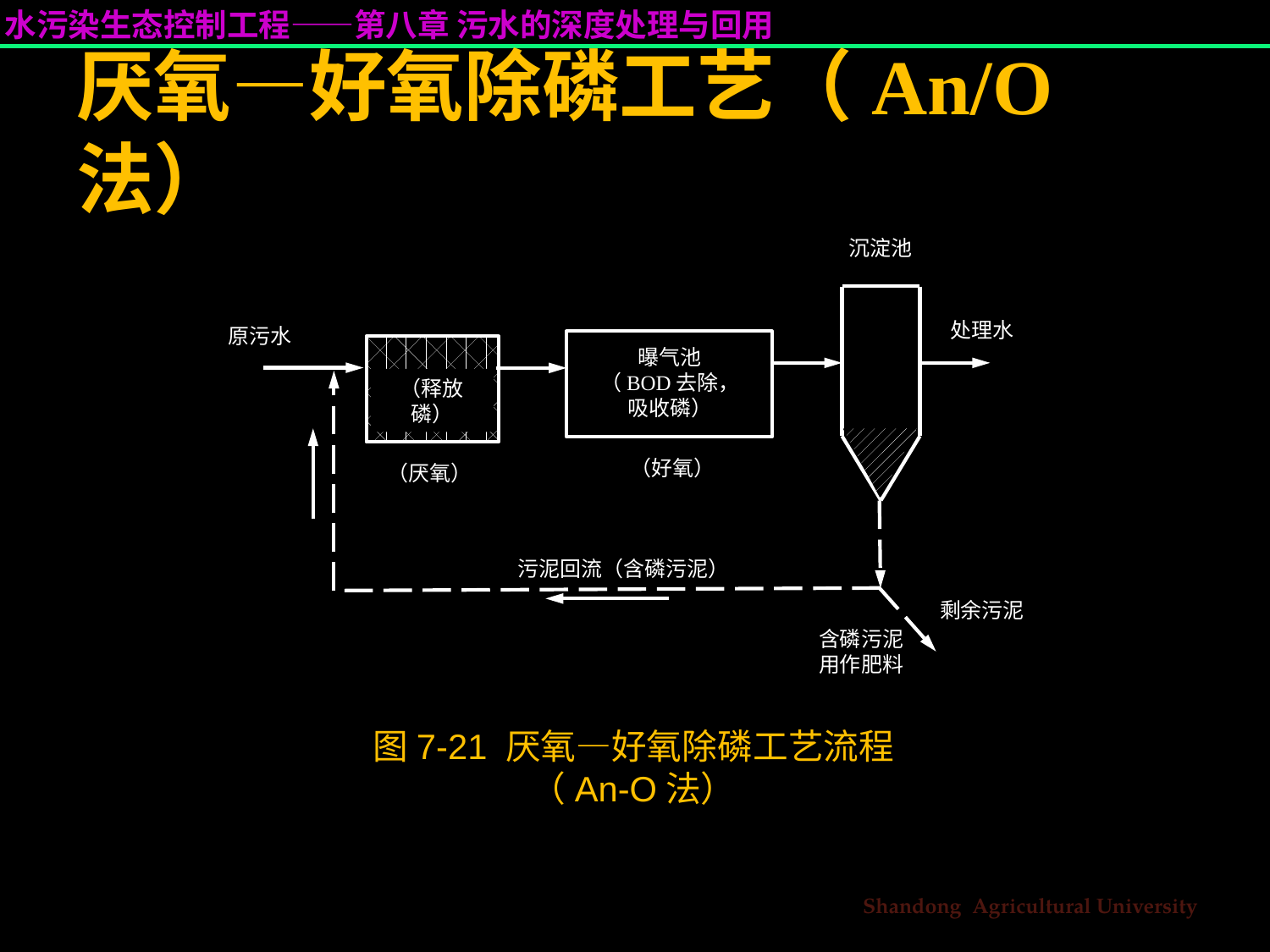

# 厌氧—好氧除磷工艺（An/O法）
沉淀池

处理水
原污水

曝气池
（BOD去除，
吸收磷）
（释放磷）
污泥回流（含磷污泥）
剩余污泥
（好氧）
（厌氧）
含磷污泥
用作肥料
图7-21 厌氧—好氧除磷工艺流程（An-O法）